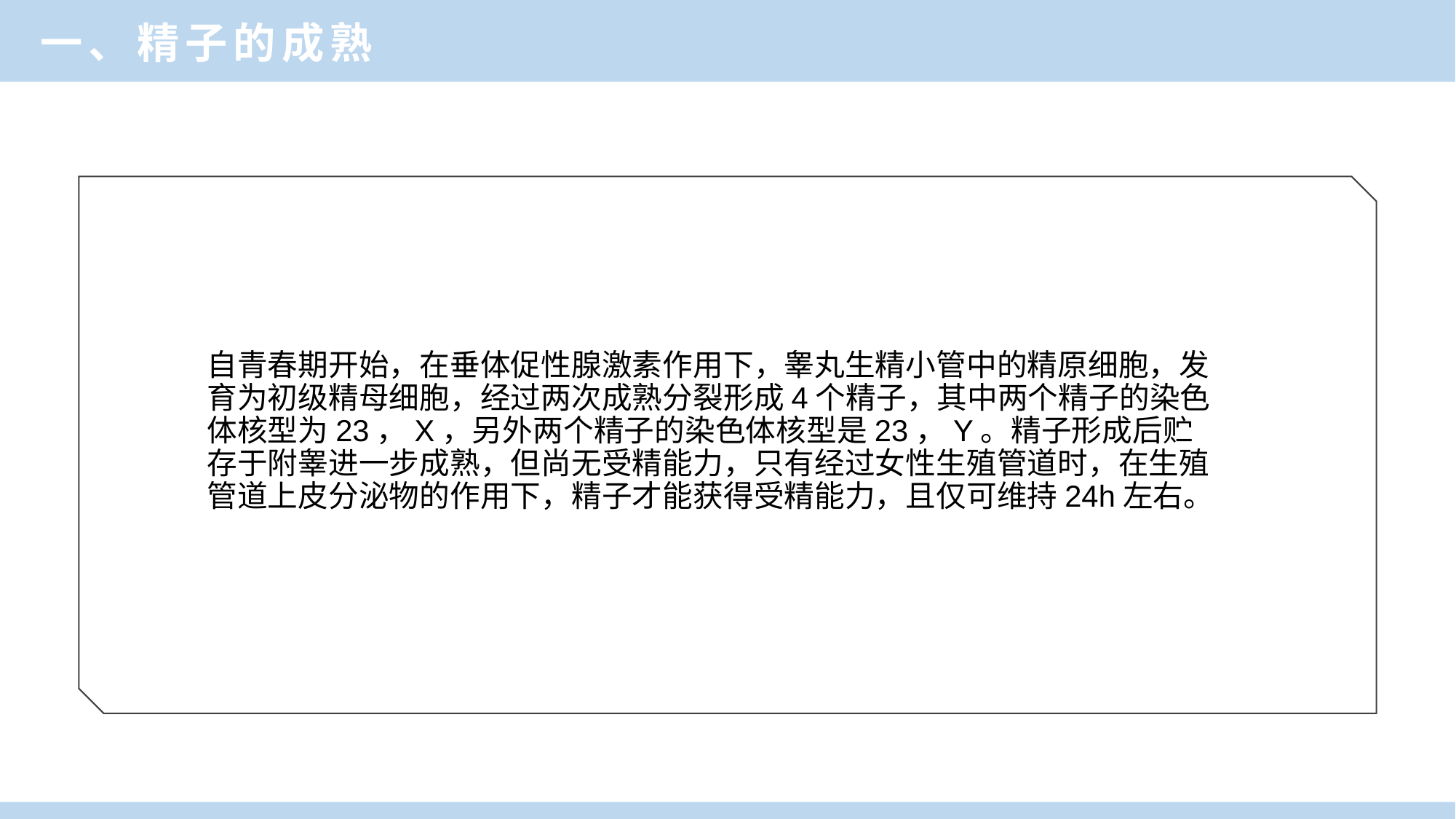

一、精子的成熟

自青春期开始，在垂体促性腺激素作用下，睾丸生精小管中的精原细胞，发育为初级精母细胞，经过两次成熟分裂形成4个精子，其中两个精子的染色体核型为23，X，另外两个精子的染色体核型是23，Y。精子形成后贮存于附睾进一步成熟，但尚无受精能力，只有经过女性生殖管道时，在生殖管道上皮分泌物的作用下，精子才能获得受精能力，且仅可维持24h左右。